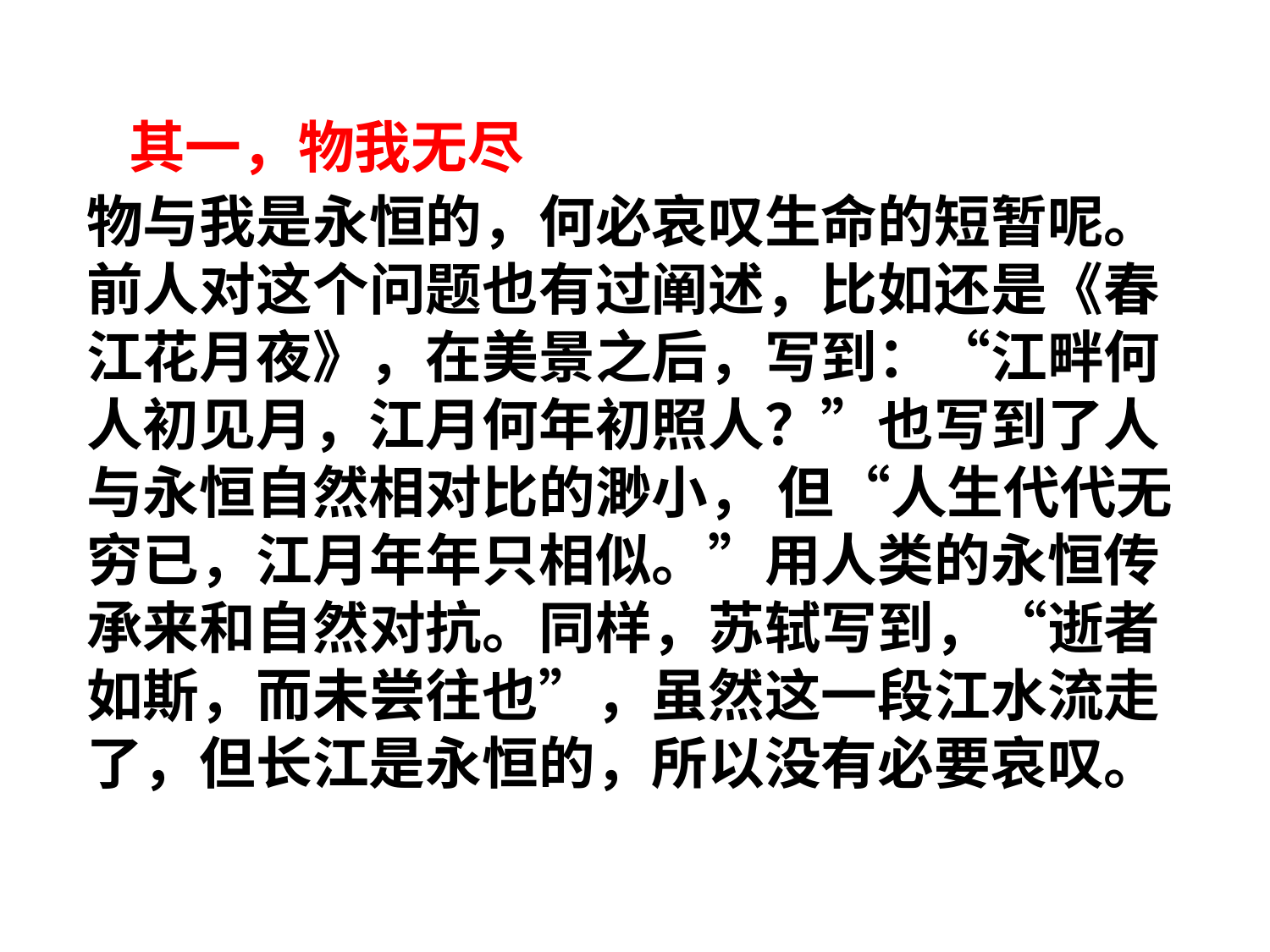

其一，物我无尽
物与我是永恒的，何必哀叹生命的短暂呢。前人对这个问题也有过阐述，比如还是《春江花月夜》，在美景之后，写到：“江畔何人初见月，江月何年初照人？”也写到了人与永恒自然相对比的渺小， 但“人生代代无穷已，江月年年只相似。”用人类的永恒传承来和自然对抗。同样，苏轼写到，“逝者如斯，而未尝往也”，虽然这一段江水流走了，但长江是永恒的，所以没有必要哀叹。